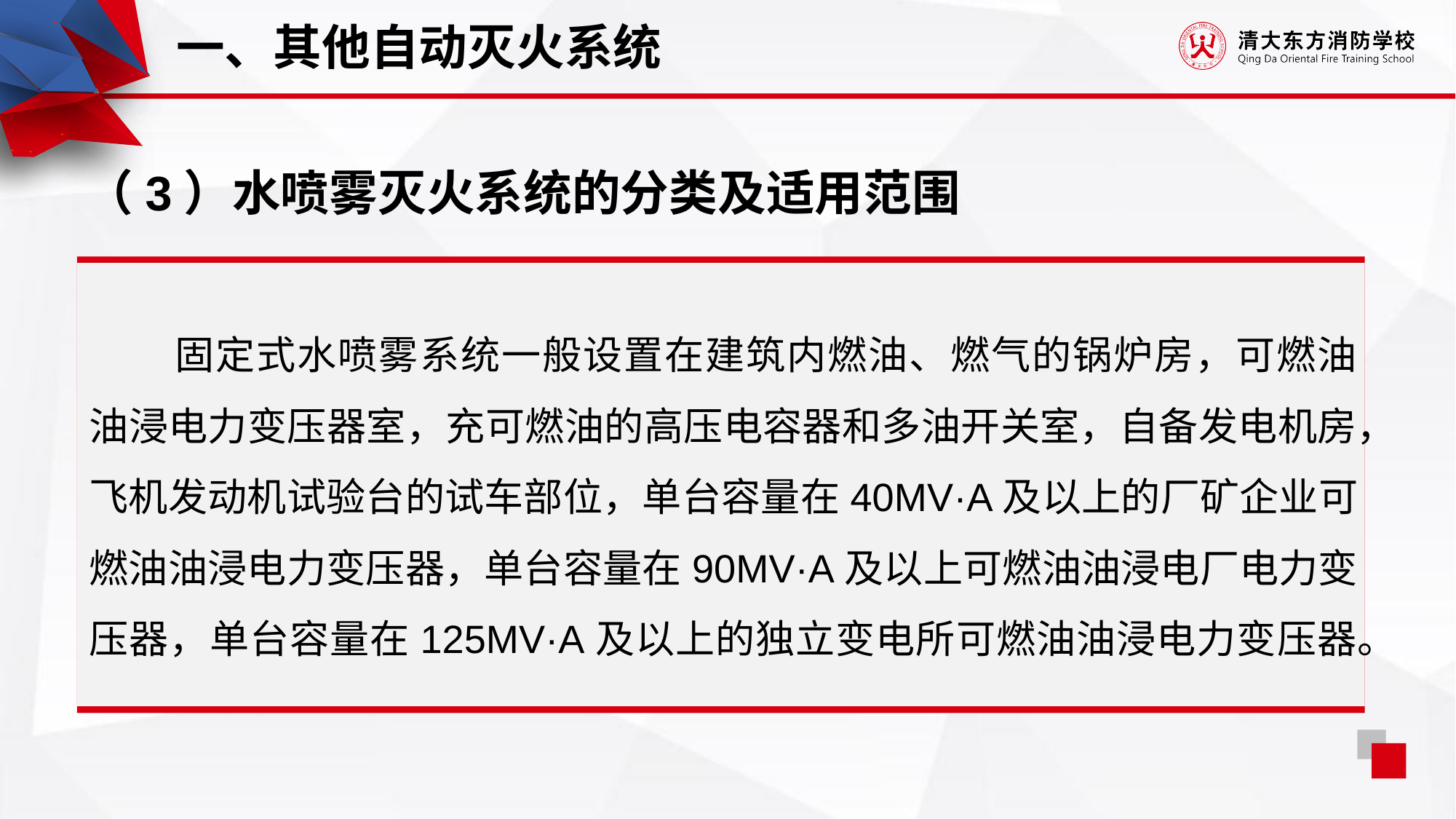

一、其他自动灭火系统

（3）水喷雾灭火系统的分类及适用范围

固定式水喷雾系统一般设置在建筑内燃油、燃气的锅炉房，可燃油油浸电力变压器室，充可燃油的高压电容器和多油开关室，自备发电机房，飞机发动机试验台的试车部位，单台容量在40MV·A及以上的厂矿企业可燃油油浸电力变压器，单台容量在90MV·A及以上可燃油油浸电厂电力变压器，单台容量在125MV·A及以上的独立变电所可燃油油浸电力变压器。